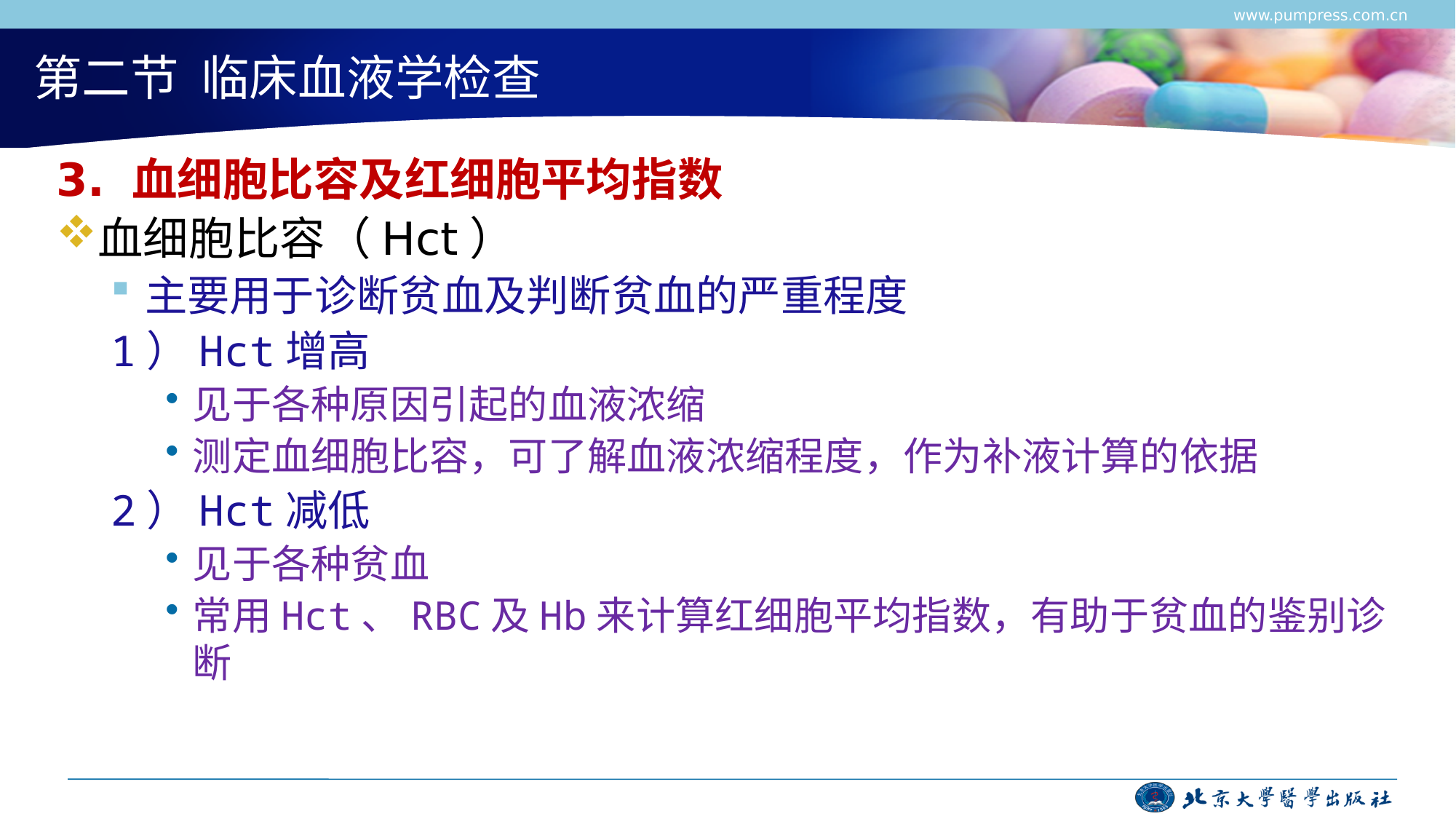

www.pumpress.com.cn
# 第二节  临床血液学检查
3. 血细胞比容及红细胞平均指数
血细胞比容（Hct）
主要用于诊断贫血及判断贫血的严重程度
1）Hct增高
见于各种原因引起的血液浓缩
测定血细胞比容，可了解血液浓缩程度，作为补液计算的依据
2）Hct减低
见于各种贫血
常用Hct、RBC及Hb来计算红细胞平均指数，有助于贫血的鉴别诊断